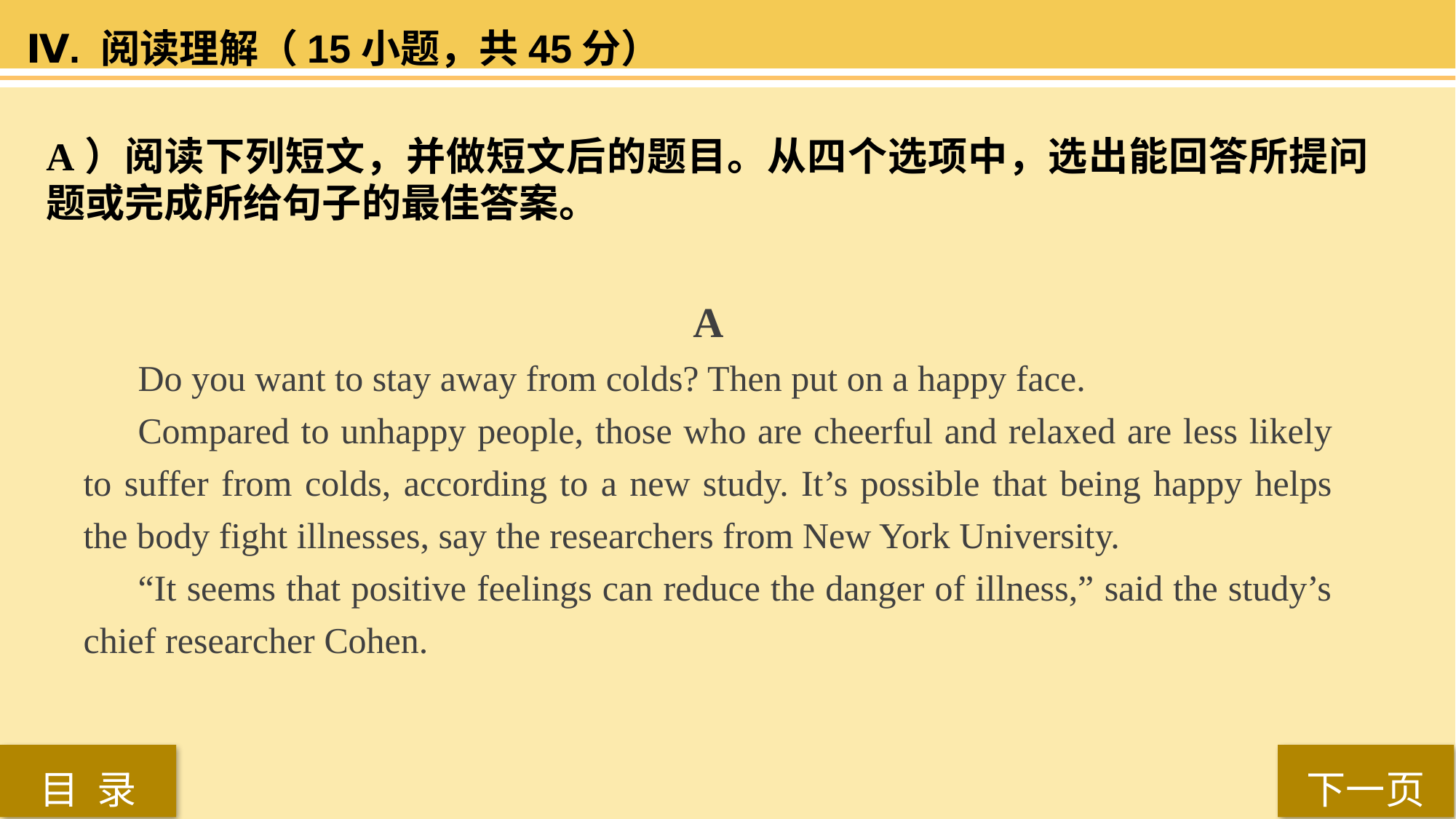

Ⅳ. 阅读理解（15小题，共45分）
A）阅读下列短文，并做短文后的题目。从四个选项中，选出能回答所提问题或完成所给句子的最佳答案。
                                                                   A
      Do you want to stay away from colds? Then put on a happy face.
Compared to unhappy people, those who are cheerful and relaxed are less likely to suffer from colds, according to a new study. It’s possible that being happy helps the body fight illnesses, say the researchers from New York University.
“It seems that positive feelings can reduce the danger of illness,” said the study’s chief researcher Cohen.